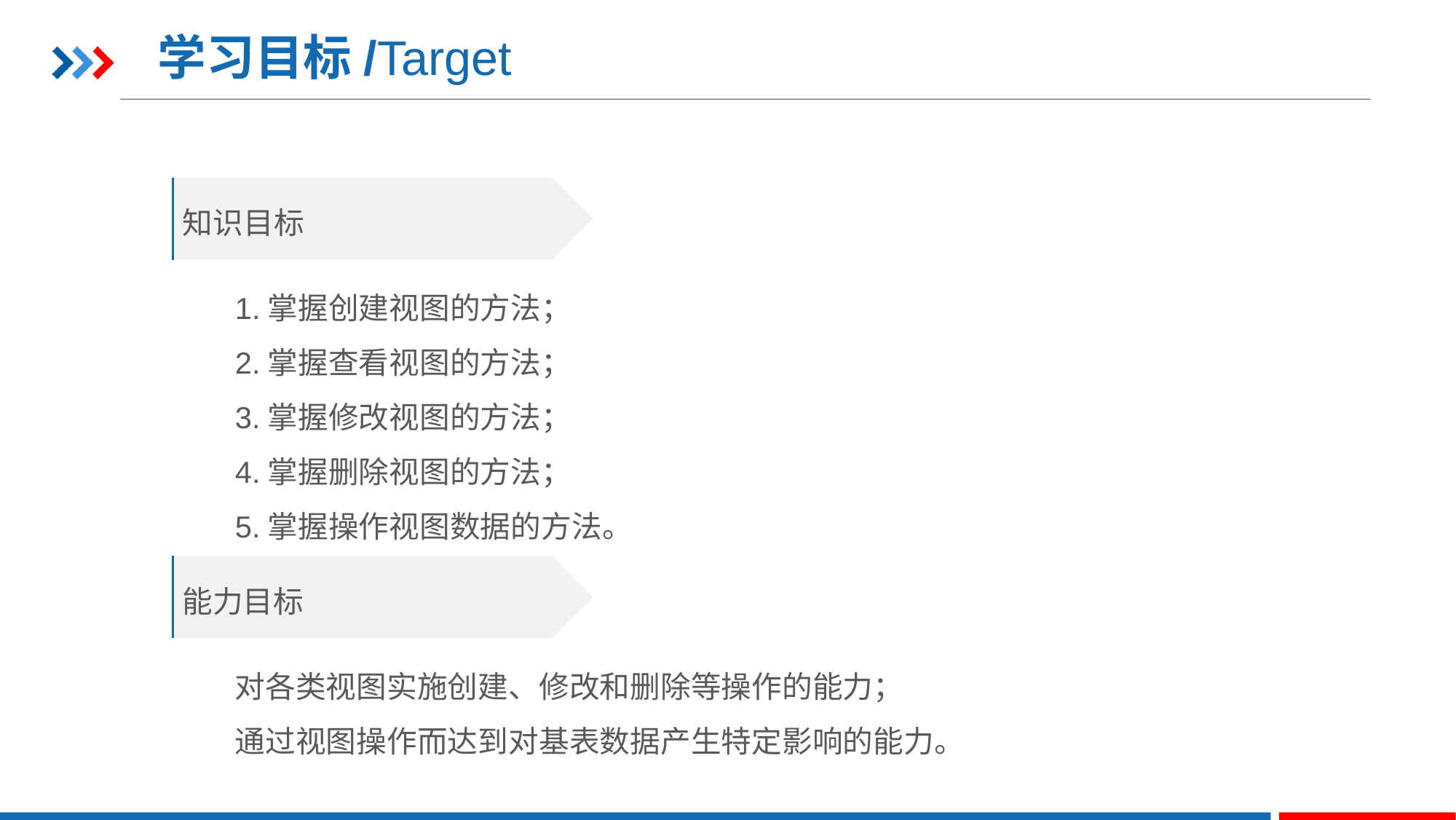

学习目标/Target
知识目标

1.掌握创建视图的方法；
2.掌握查看视图的方法；
3.掌握修改视图的方法；
4.掌握删除视图的方法；
5.掌握操作视图数据的方法。
能力目标

对各类视图实施创建、修改和删除等操作的能力；
通过视图操作而达到对基表数据产生特定影响的能力。